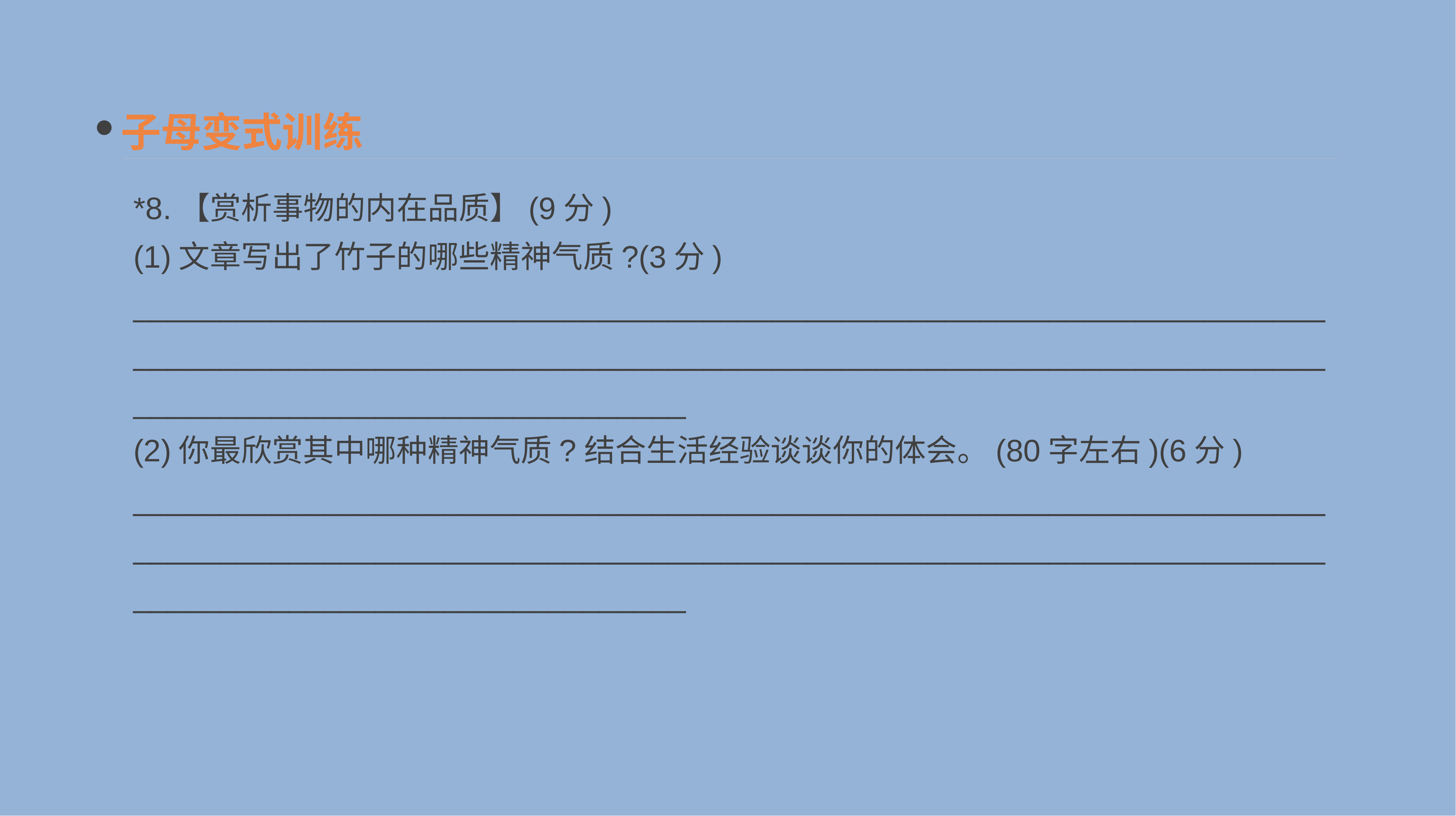

子母变式训练

*8.【赏析事物的内在品质】(9分)
(1)文章写出了竹子的哪些精神气质?(3分)
__________________________________________________________________________________________________________________________________________________________________________
(2)你最欣赏其中哪种精神气质?结合生活经验谈谈你的体会。(80字左右)(6分)
__________________________________________________________________________________________________________________________________________________________________________